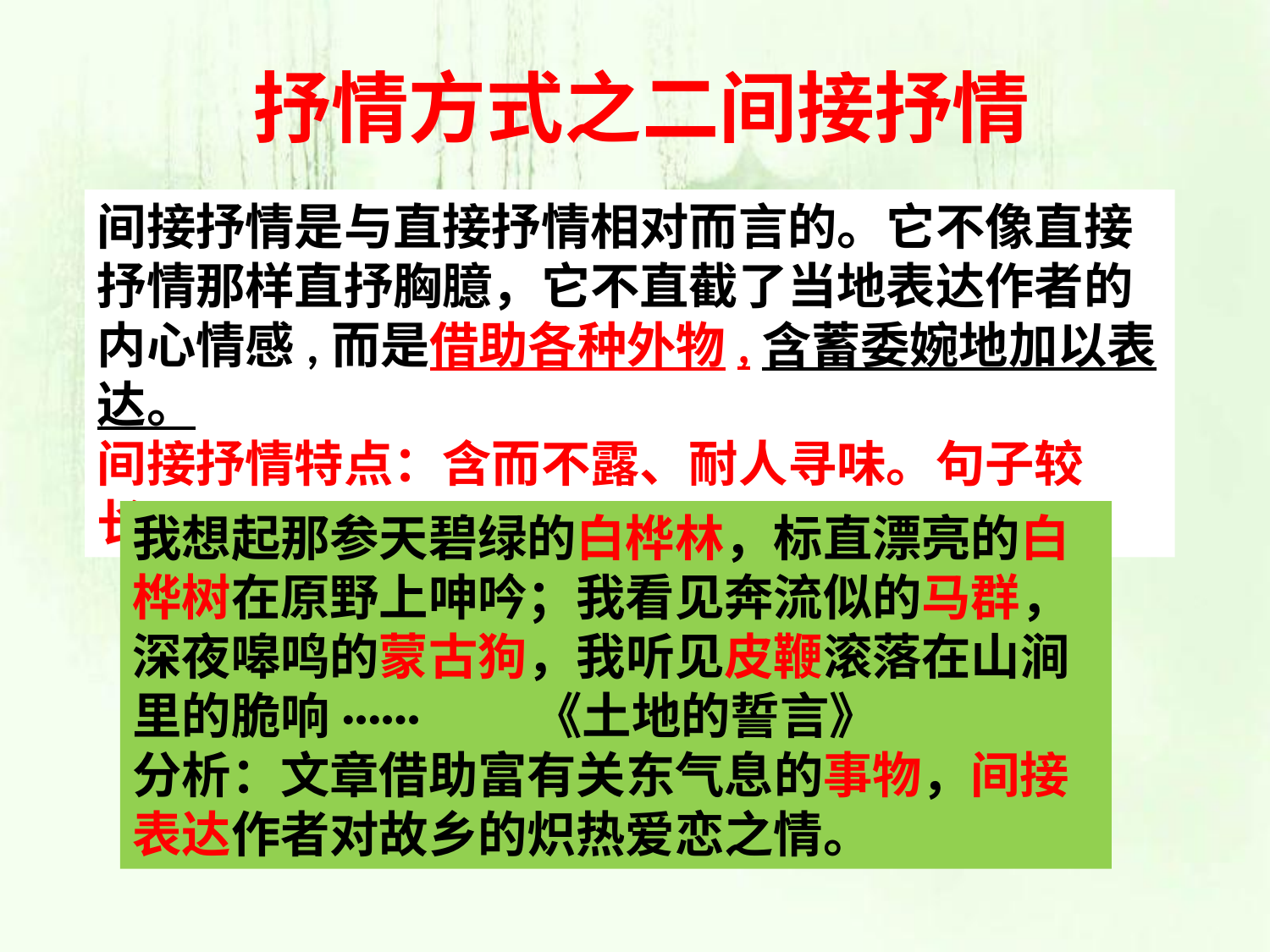

抒情方式之二间接抒情

间接抒情是与直接抒情相对而言的。它不像直接抒情那样直抒胸臆，它不直截了当地表达作者的内心情感,而是借助各种外物,含蓄委婉地加以表达。
间接抒情特点：含而不露、耐人寻味。句子较长。
我想起那参天碧绿的白桦林，标直漂亮的白桦树在原野上呻吟；我看见奔流似的马群，深夜嗥鸣的蒙古狗，我听见皮鞭滚落在山涧里的脆响······         《土地的誓言》
分析：文章借助富有关东气息的事物，间接表达作者对故乡的炽热爱恋之情。